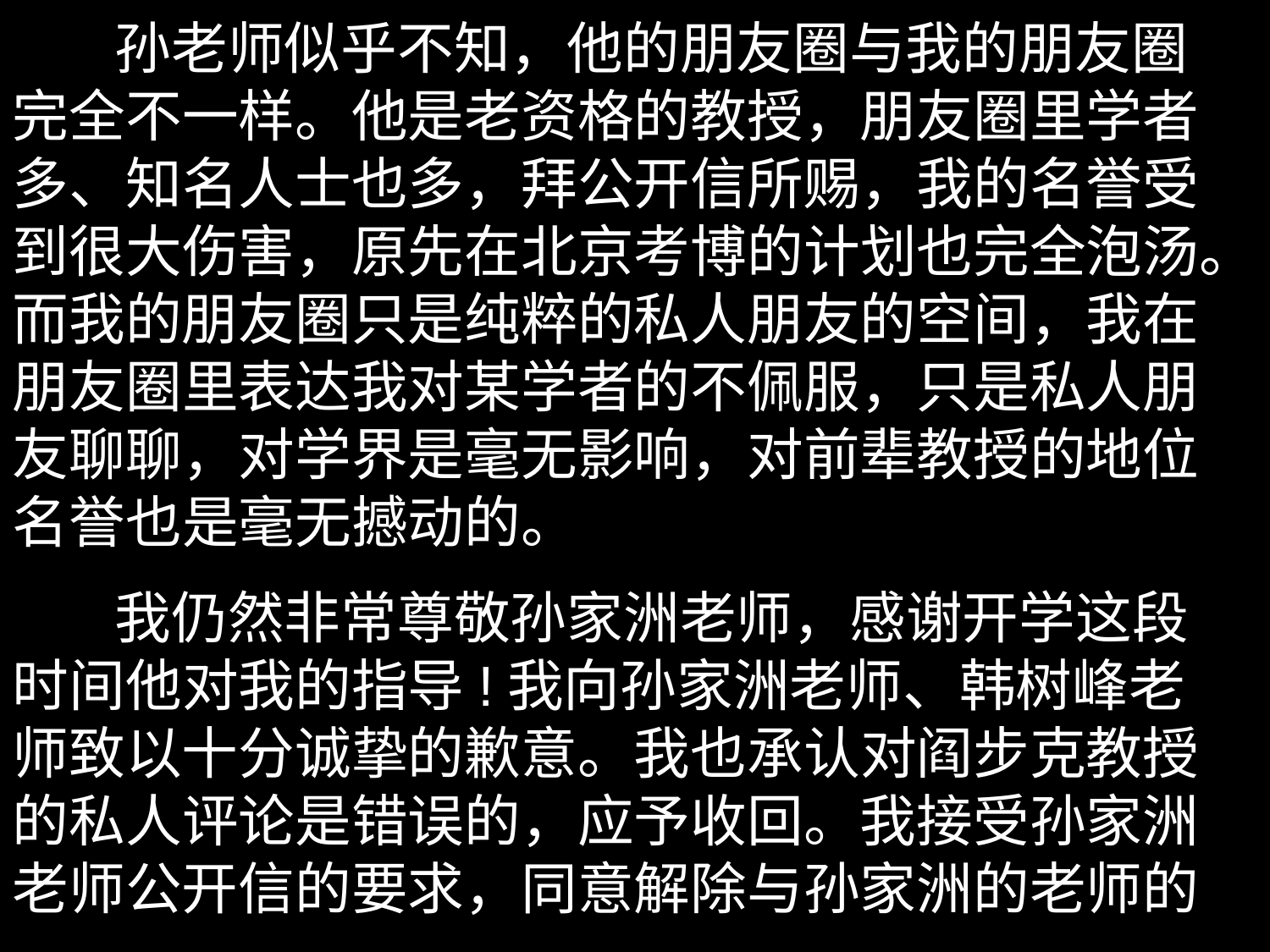

孙老师似乎不知，他的朋友圈与我的朋友圈完全不一样。他是老资格的教授，朋友圈里学者多、知名人士也多，拜公开信所赐，我的名誉受到很大伤害，原先在北京考博的计划也完全泡汤。而我的朋友圈只是纯粹的私人朋友的空间，我在朋友圈里表达我对某学者的不佩服，只是私人朋友聊聊，对学界是毫无影响，对前辈教授的地位名誉也是毫无撼动的。
       我仍然非常尊敬孙家洲老师，感谢开学这段时间他对我的指导!我向孙家洲老师、韩树峰老师致以十分诚挚的歉意。我也承认对阎步克教授的私人评论是错误的，应予收回。我接受孙家洲老师公开信的要求，同意解除与孙家洲的老师的